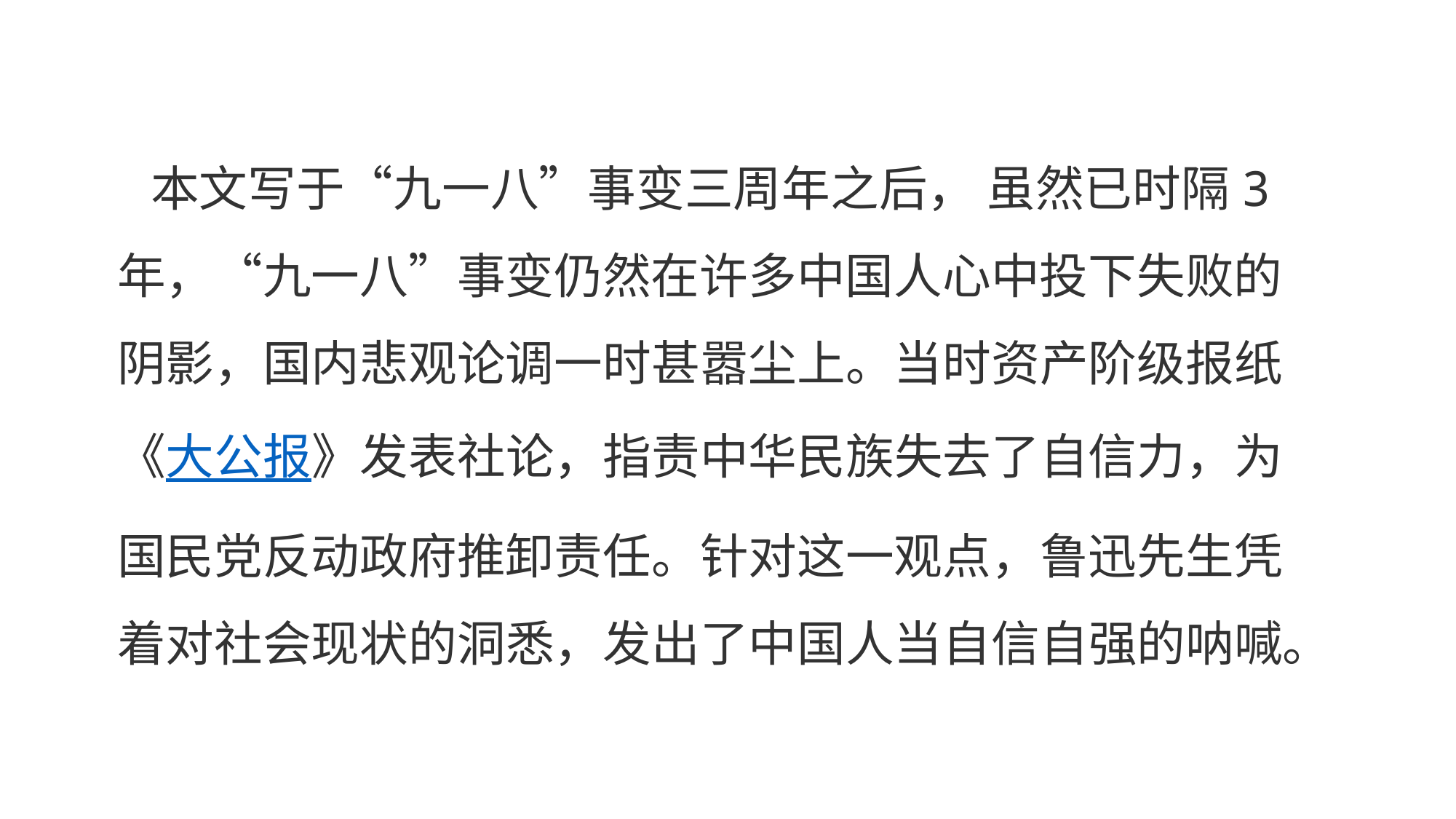

本文写于“九一八”事变三周年之后， 虽然已时隔3年，“九一八”事变仍然在许多中国人心中投下失败的阴影，国内悲观论调一时甚嚣尘上。当时资产阶级报纸《大公报》发表社论，指责中华民族失去了自信力，为国民党反动政府推卸责任。针对这一观点，鲁迅先生凭着对社会现状的洞悉，发出了中国人当自信自强的呐喊。